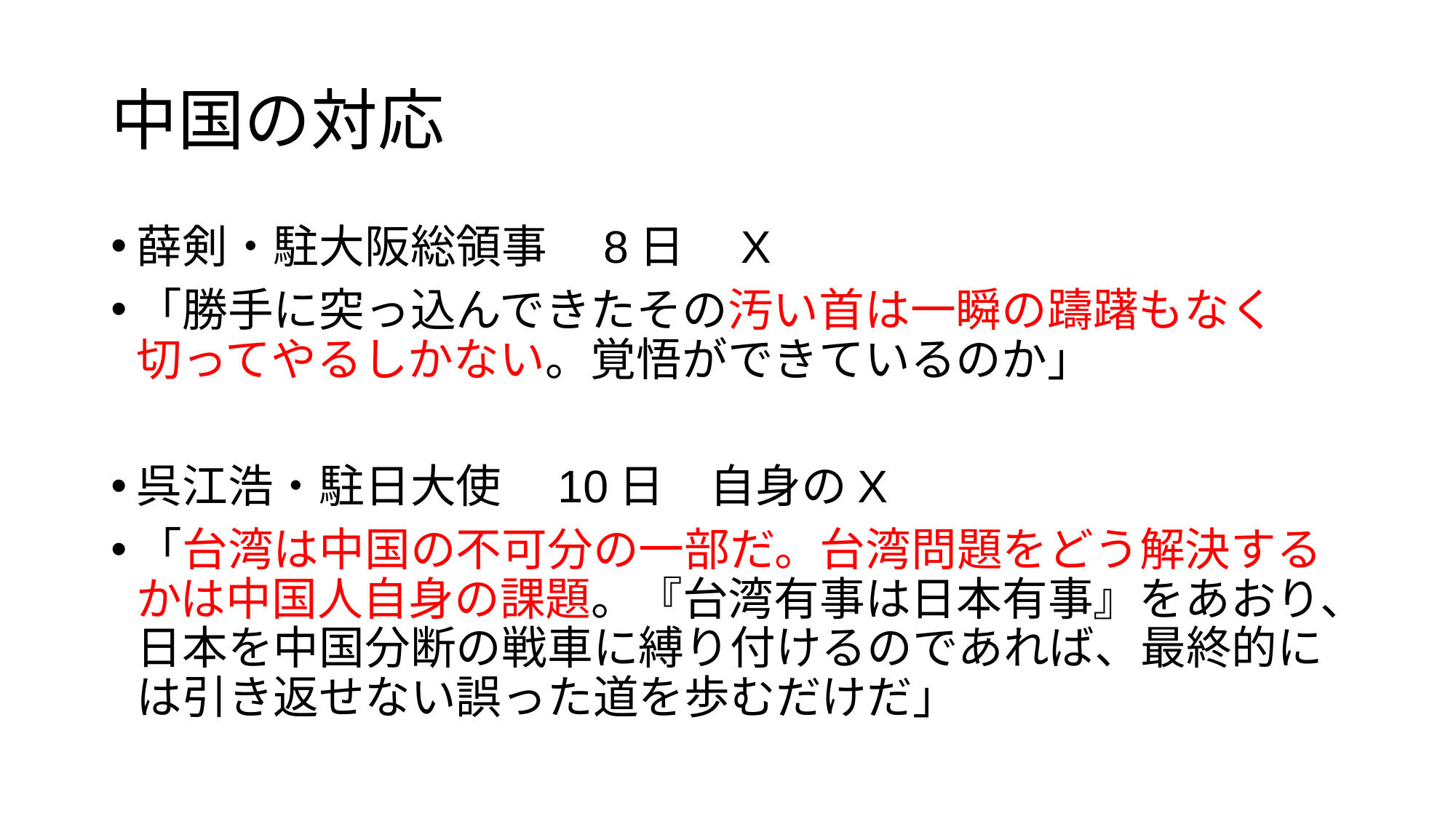

# 中国の対応
薛剣・駐大阪総領事　8日　X
「勝手に突っ込んできたその汚い首は一瞬の躊躇もなく切ってやるしかない。覚悟ができているのか」

呉江浩・駐日大使　10日　自身のX
「台湾は中国の不可分の一部だ。台湾問題をどう解決するかは中国人自身の課題。『台湾有事は日本有事』をあおり、日本を中国分断の戦車に縛り付けるのであれば、最終的には引き返せない誤った道を歩むだけだ」